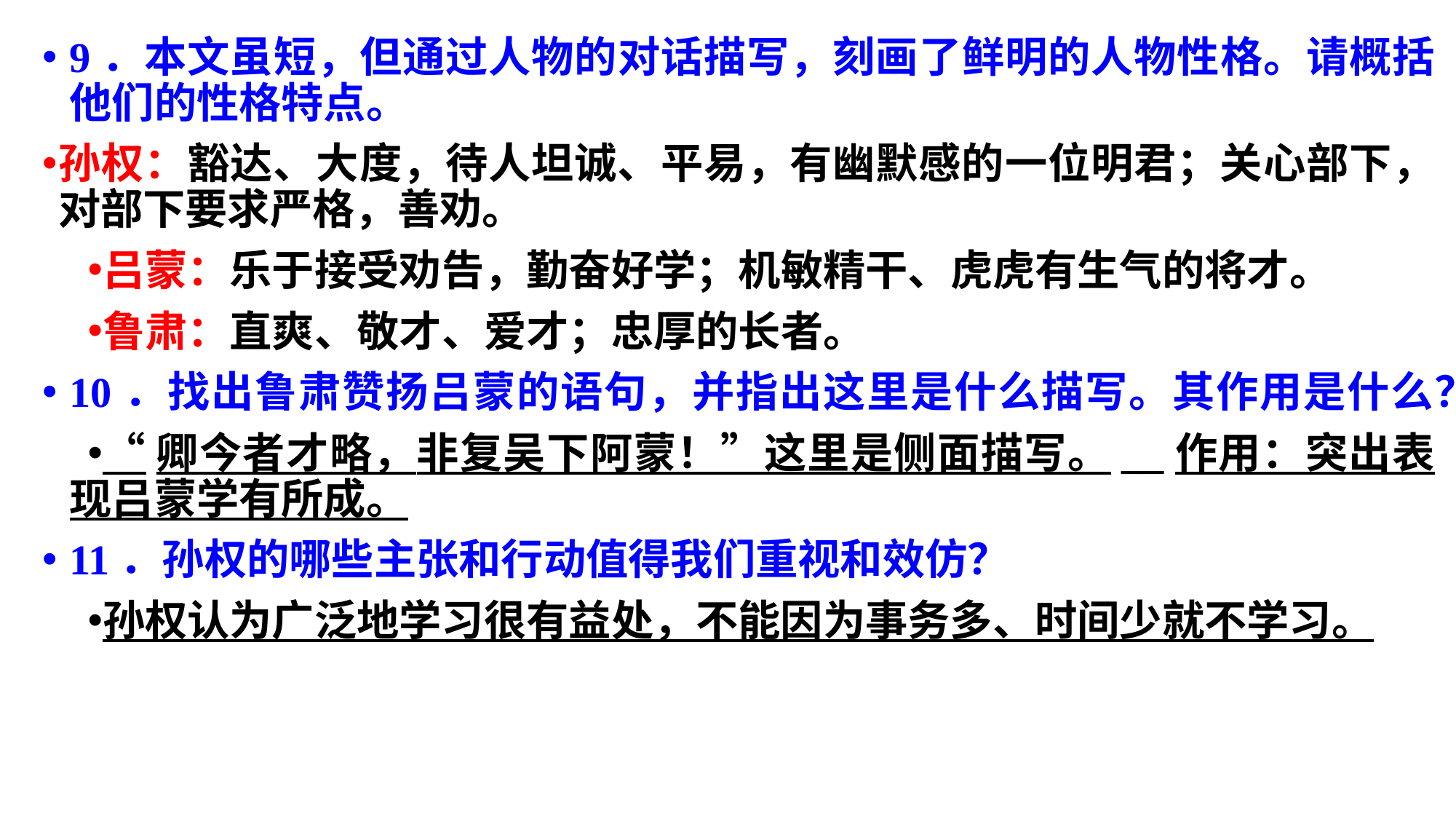

9．本文虽短，但通过人物的对话描写，刻画了鲜明的人物性格。请概括他们的性格特点。
孙权：豁达、大度，待人坦诚、平易，有幽默感的一位明君；关心部下，对部下要求严格，善劝。
吕蒙：乐于接受劝告，勤奋好学；机敏精干、虎虎有生气的将才。
鲁肃：直爽、敬才、爱才；忠厚的长者。
10．找出鲁肃赞扬吕蒙的语句，并指出这里是什么描写。其作用是什么？
“卿今者才略，非复吴下阿蒙！”这里是侧面描写。__作用：突出表现吕蒙学有所成。
11．孙权的哪些主张和行动值得我们重视和效仿？
孙权认为广泛地学习很有益处，不能因为事务多、时间少就不学习。